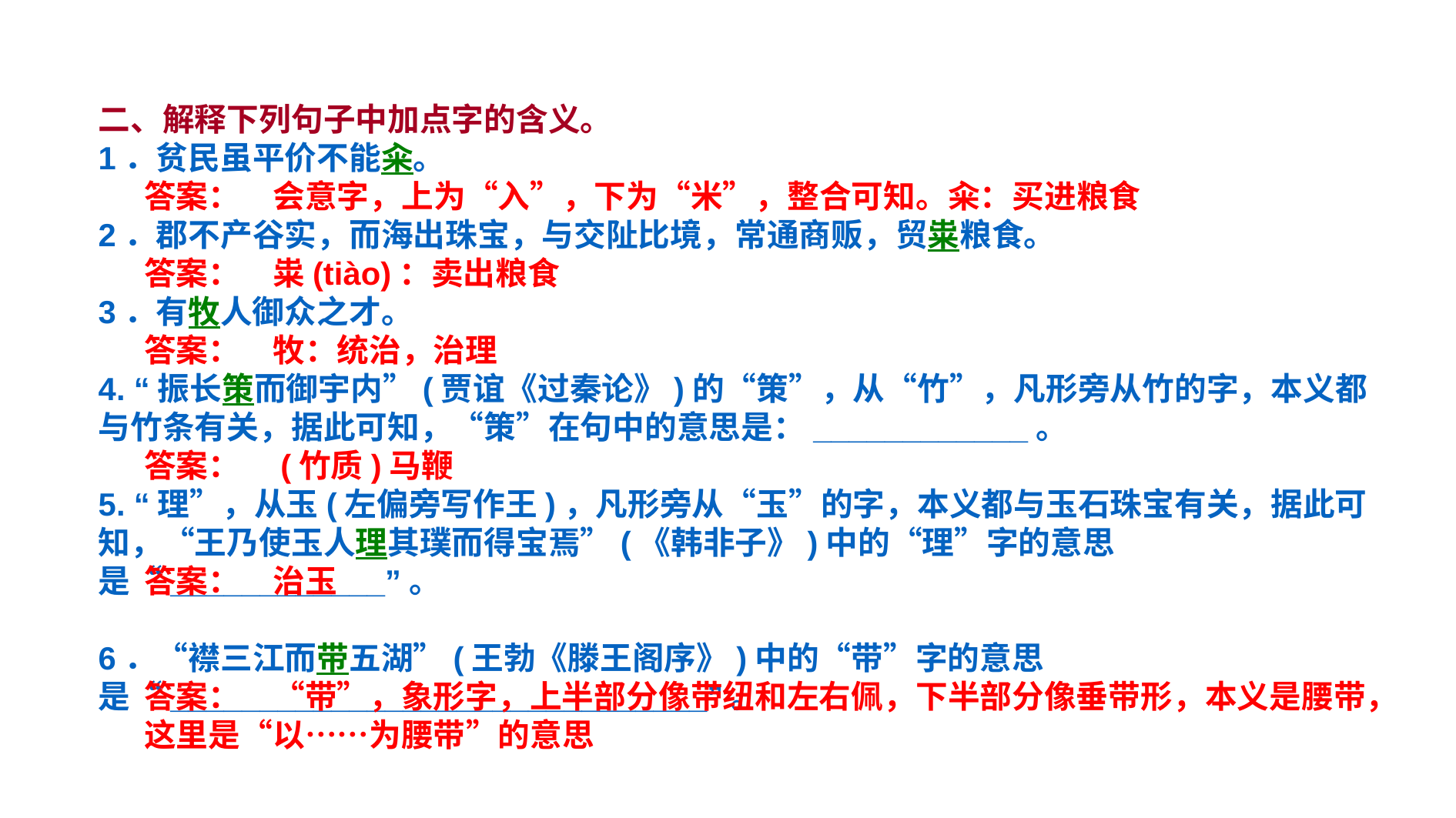

二、解释下列句子中加点字的含义。
1．贫民虽平价不能籴。

2．郡不产谷实，而海出珠宝，与交阯比境，常通商贩，贸粜粮食。

3．有牧人御众之才。

4. “振长策而御宇内”(贾谊《过秦论》)的“策”，从“竹”，凡形旁从竹的字，本义都与竹条有关，据此可知，“策”在句中的意思是：____________。

5. “理”，从玉(左偏旁写作王)，凡形旁从“玉”的字，本义都与玉石珠宝有关，据此可知，“王乃使玉人理其璞而得宝焉”(《韩非子》)中的“理”字的意思是“____________”。

6．“襟三江而带五湖”(王勃《滕王阁序》)中的“带”字的意思是“______________________________”。

答案：　会意字，上为“入”，下为“米”，整合可知。籴：买进粮食

答案：　粜(tiào)：卖出粮食

答案：　牧：统治，治理

答案：　(竹质)马鞭

答案：　治玉

答案：　“带”，象形字，上半部分像带纽和左右佩，下半部分像垂带形，本义是腰带，这里是“以……为腰带”的意思